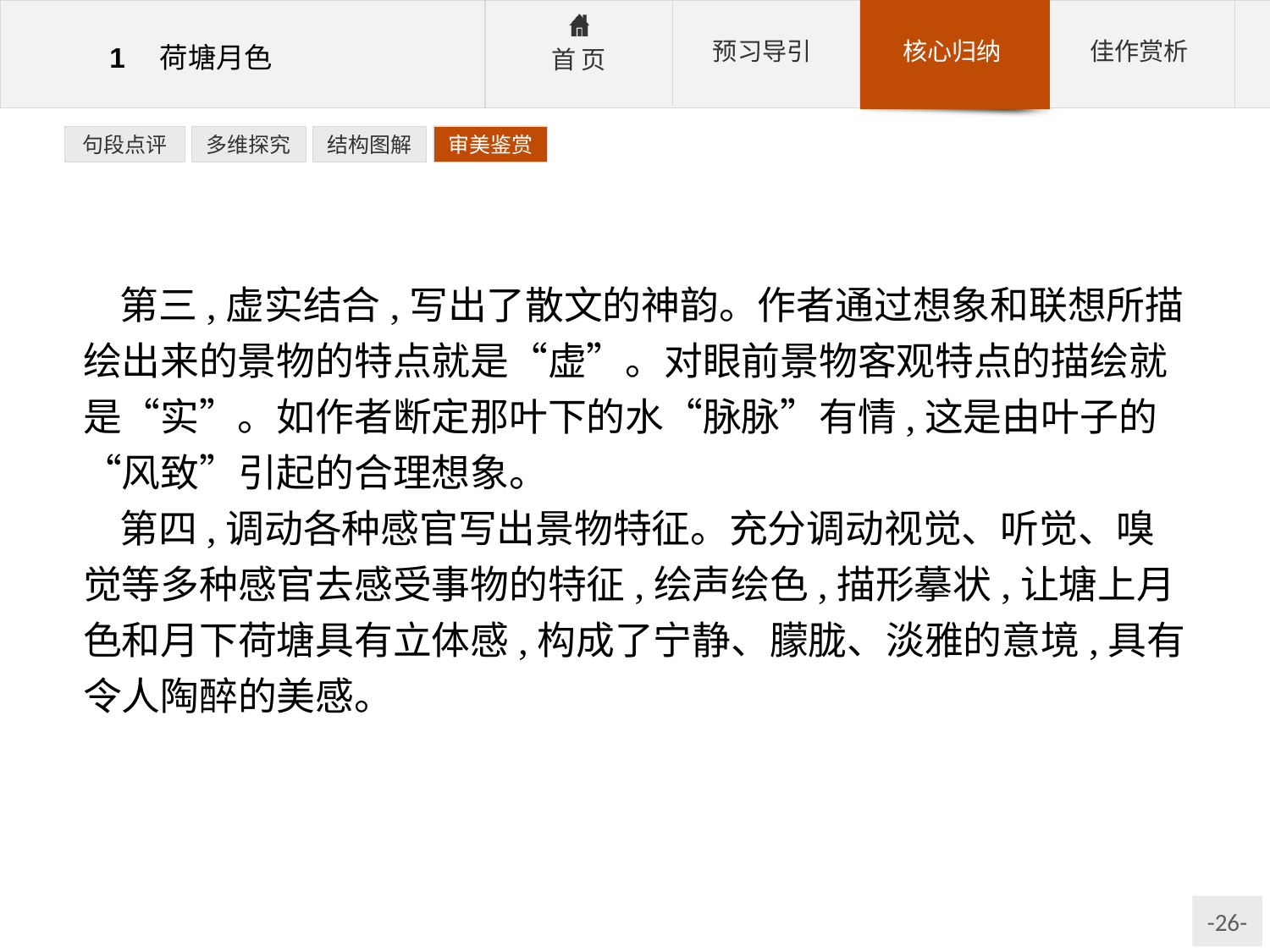

句段点评
多维探究
结构图解
审美鉴赏
第三,虚实结合,写出了散文的神韵。作者通过想象和联想所描绘出来的景物的特点就是“虚”。对眼前景物客观特点的描绘就是“实”。如作者断定那叶下的水“脉脉”有情,这是由叶子的“风致”引起的合理想象。
第四,调动各种感官写出景物特征。充分调动视觉、听觉、嗅觉等多种感官去感受事物的特征,绘声绘色,描形摹状,让塘上月色和月下荷塘具有立体感,构成了宁静、朦胧、淡雅的意境,具有令人陶醉的美感。